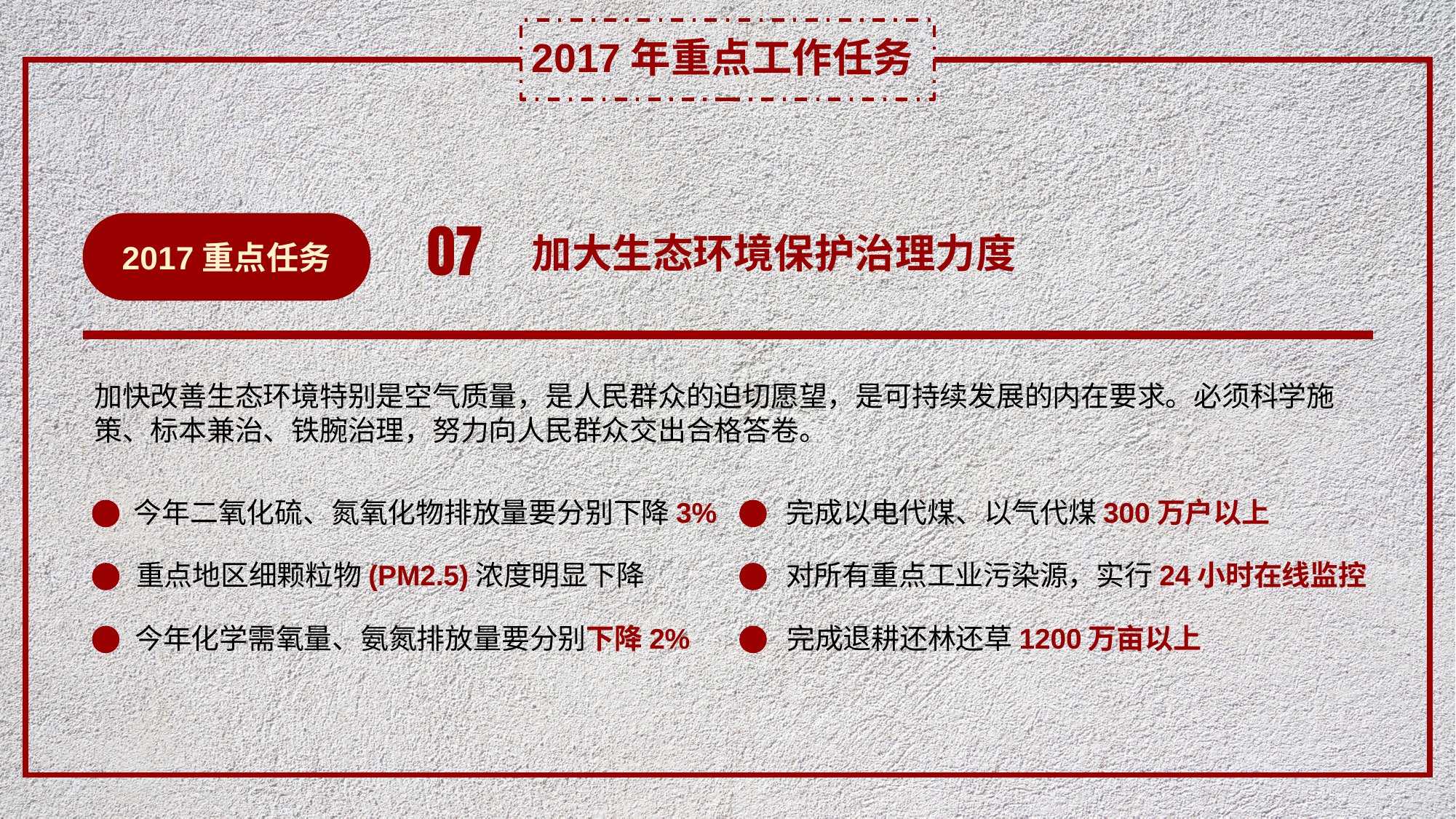

2017年重点工作任务

2017重点任务
07
加大生态环境保护治理力度

加快改善生态环境特别是空气质量，是人民群众的迫切愿望，是可持续发展的内在要求。必须科学施策、标本兼治、铁腕治理，努力向人民群众交出合格答卷。
完成以电代煤、以气代煤300万户以上
今年二氧化硫、氮氧化物排放量要分别下降3%

重点地区细颗粒物(PM2.5)浓度明显下降
对所有重点工业污染源，实行24小时在线监控

今年化学需氧量、氨氮排放量要分别下降2%
完成退耕还林还草1200万亩以上